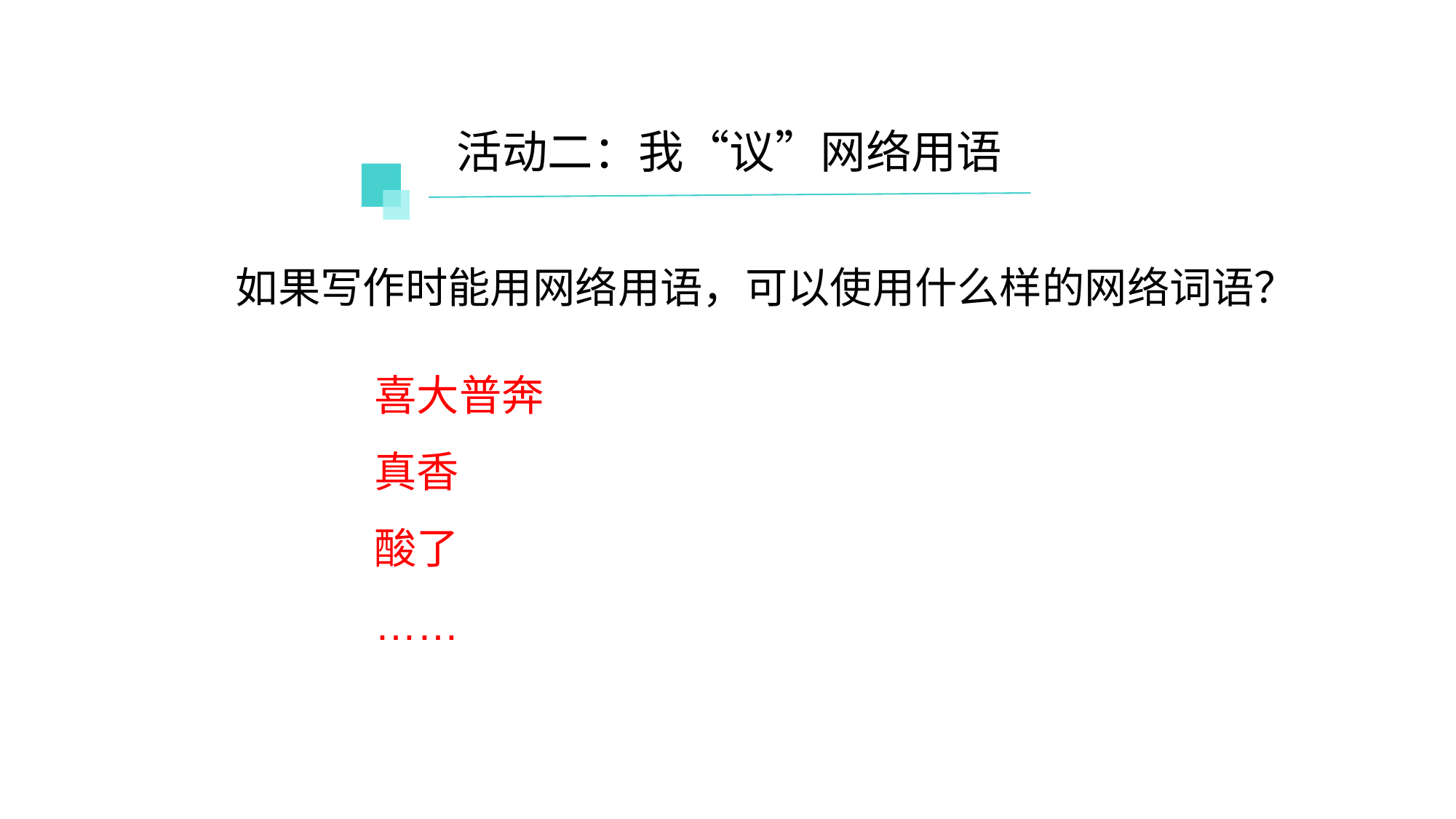

活动二：我“议”网络用语

       如果写作时能用网络用语，可以使用什么样的网络词语？
喜大普奔
真香
酸了
……